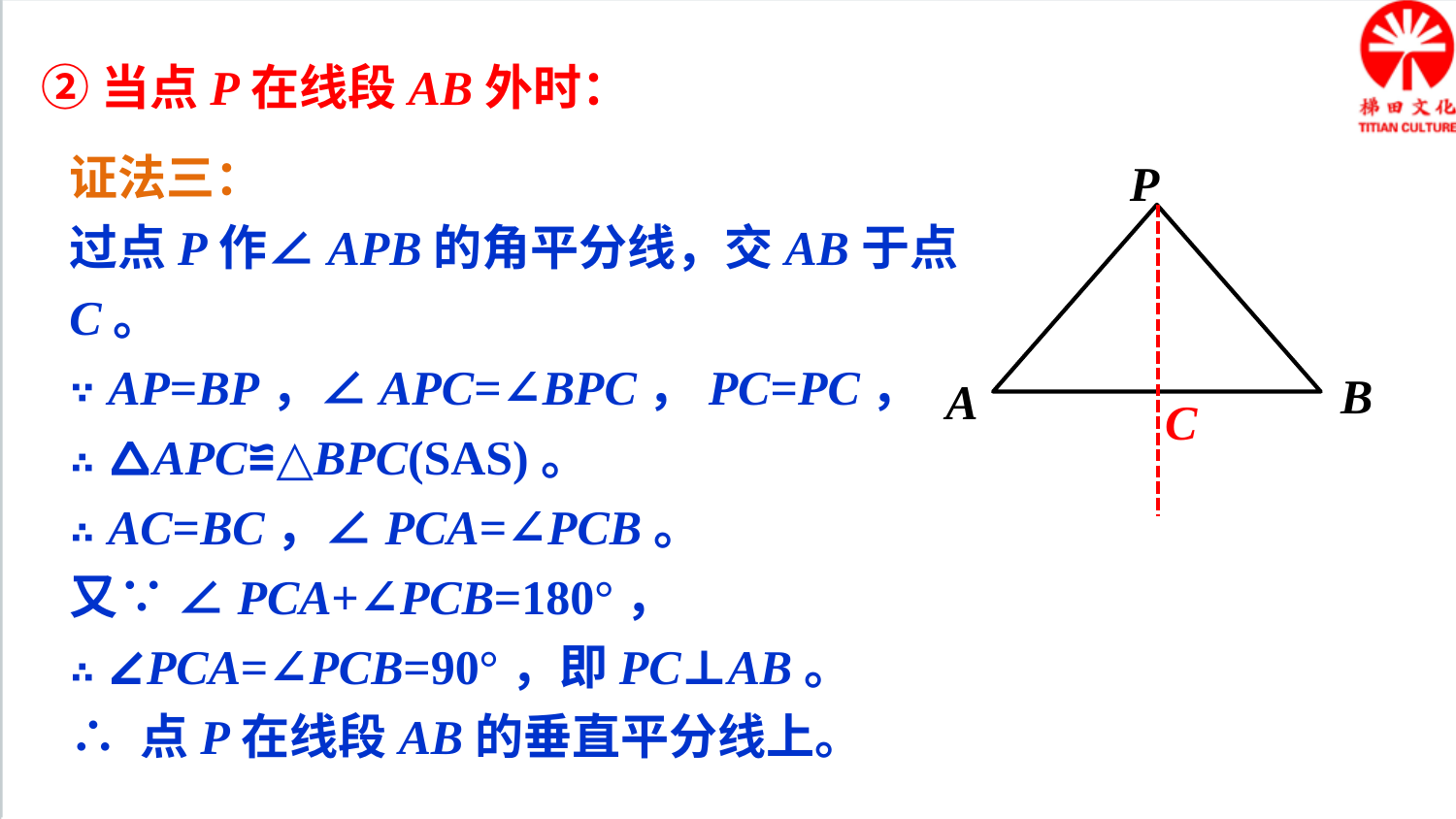

②当点P在线段AB外时：
证法三：
过点P作∠APB的角平分线，交AB于点C。
∵ AP=BP，∠APC=∠BPC，PC=PC，
∴ △APC≌△BPC(SAS)。
∴ AC=BC，∠PCA=∠PCB。
又∵ ∠PCA+∠PCB=180°，
∴ ∠PCA=∠PCB=90°，即PC⊥AB。
∴ 点P在线段AB的垂直平分线上。
P

B
A
C